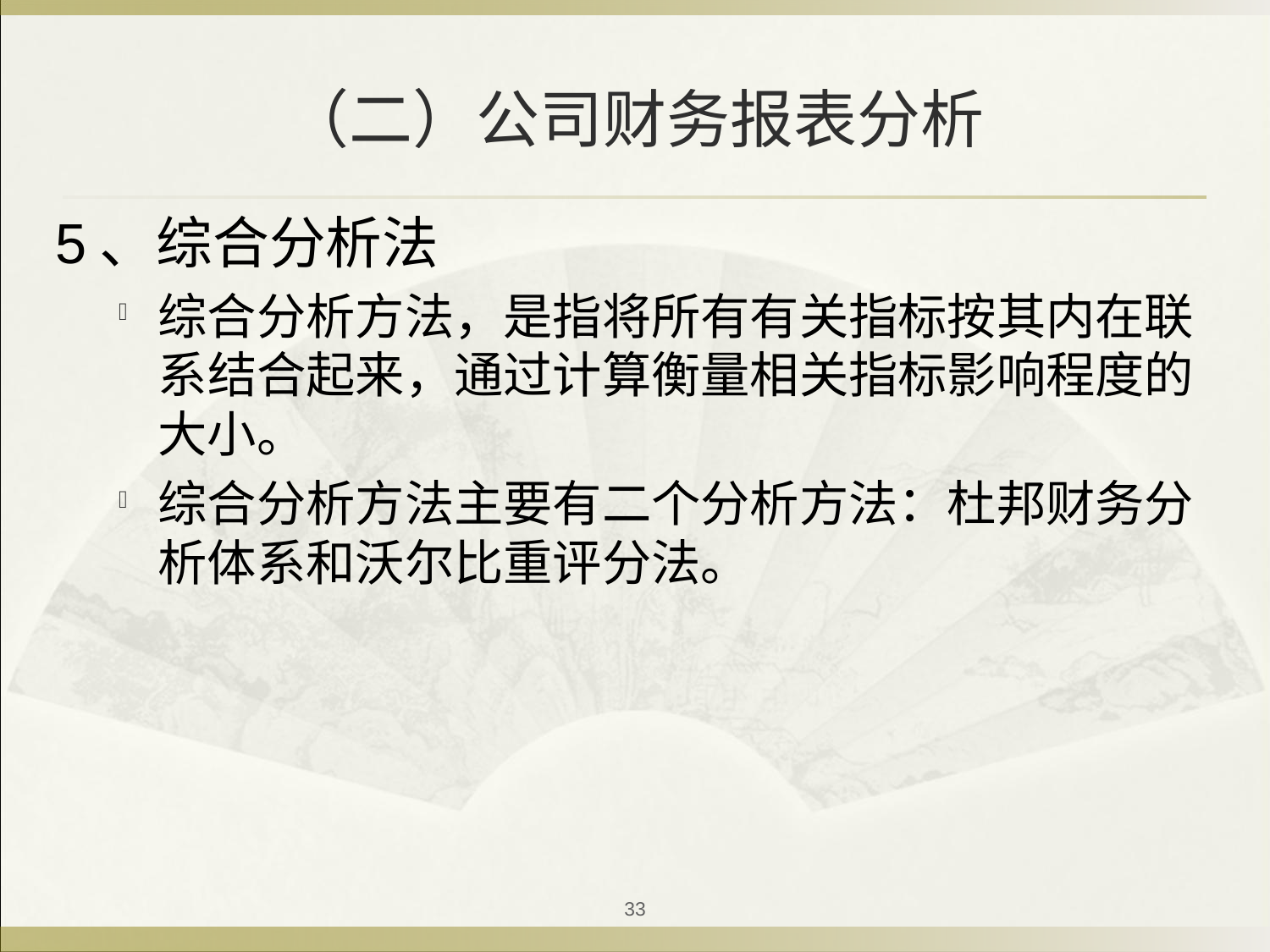

# （二）公司财务报表分析
5、综合分析法
综合分析方法，是指将所有有关指标按其内在联系结合起来，通过计算衡量相关指标影响程度的大小。
综合分析方法主要有二个分析方法：杜邦财务分析体系和沃尔比重评分法。

33